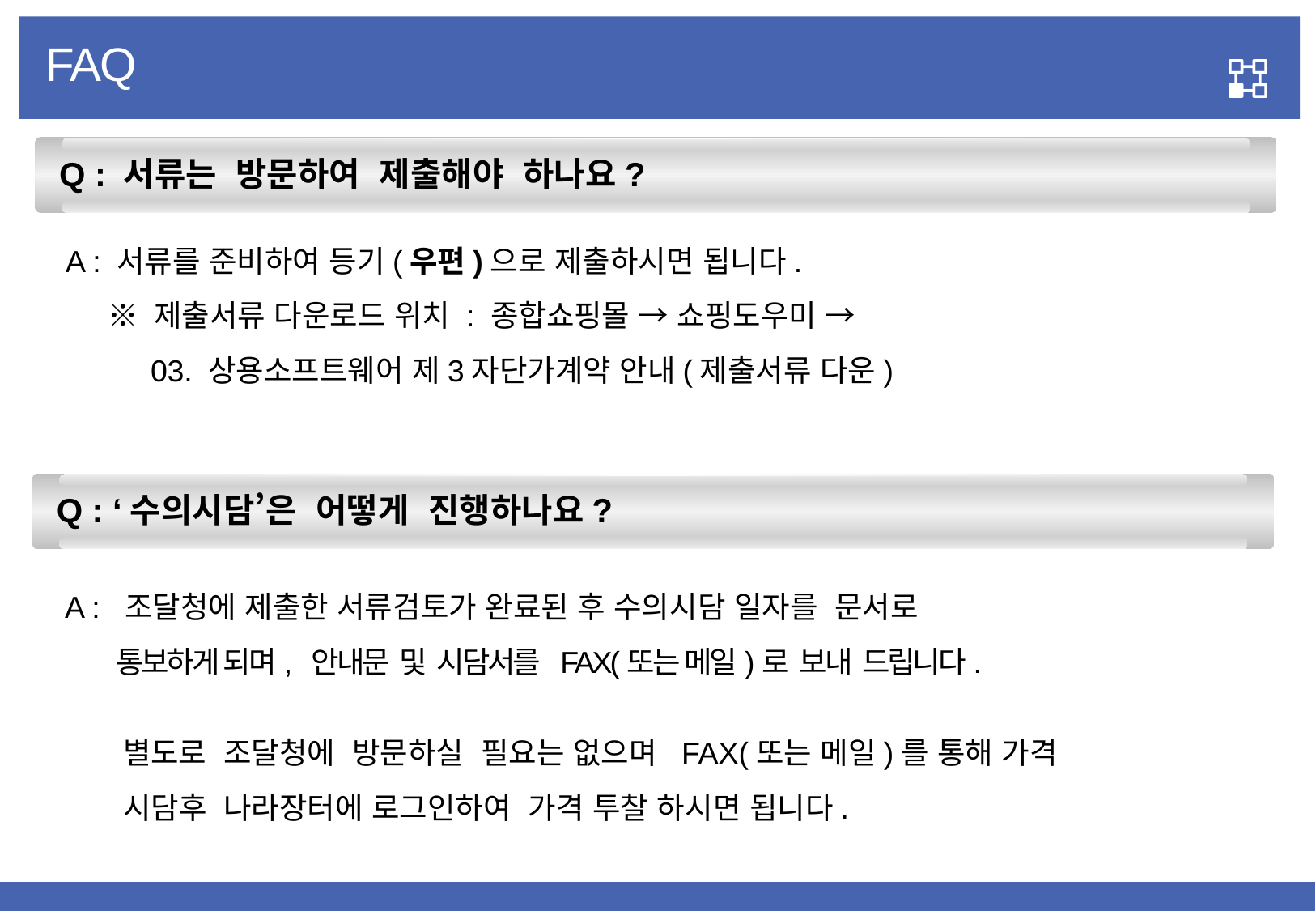

FAQ

 Q : 서류는  방문하여  제출해야  하나요?
A : 서류를 준비하여 등기(우편)으로 제출하시면 됩니다.
     ※ 제출서류 다운로드 위치 : 종합쇼핑몰 → 쇼핑도우미 →
          03. 상용소프트웨어 제3자단가계약 안내(제출서류 다운)

 Q : ‘수의시담’은  어떻게  진행하나요?
A :  조달청에 제출한 서류검토가 완료된 후 수의시담 일자를  문서로
      통보하게 되며,  안내문  및  시담서를  FAX(또는 메일)로  보내  드립니다.

      별도로  조달청에  방문하실  필요는 없으며  FAX(또는 메일)를 통해 가격
      시담후  나라장터에 로그인하여  가격 투찰 하시면 됩니다.